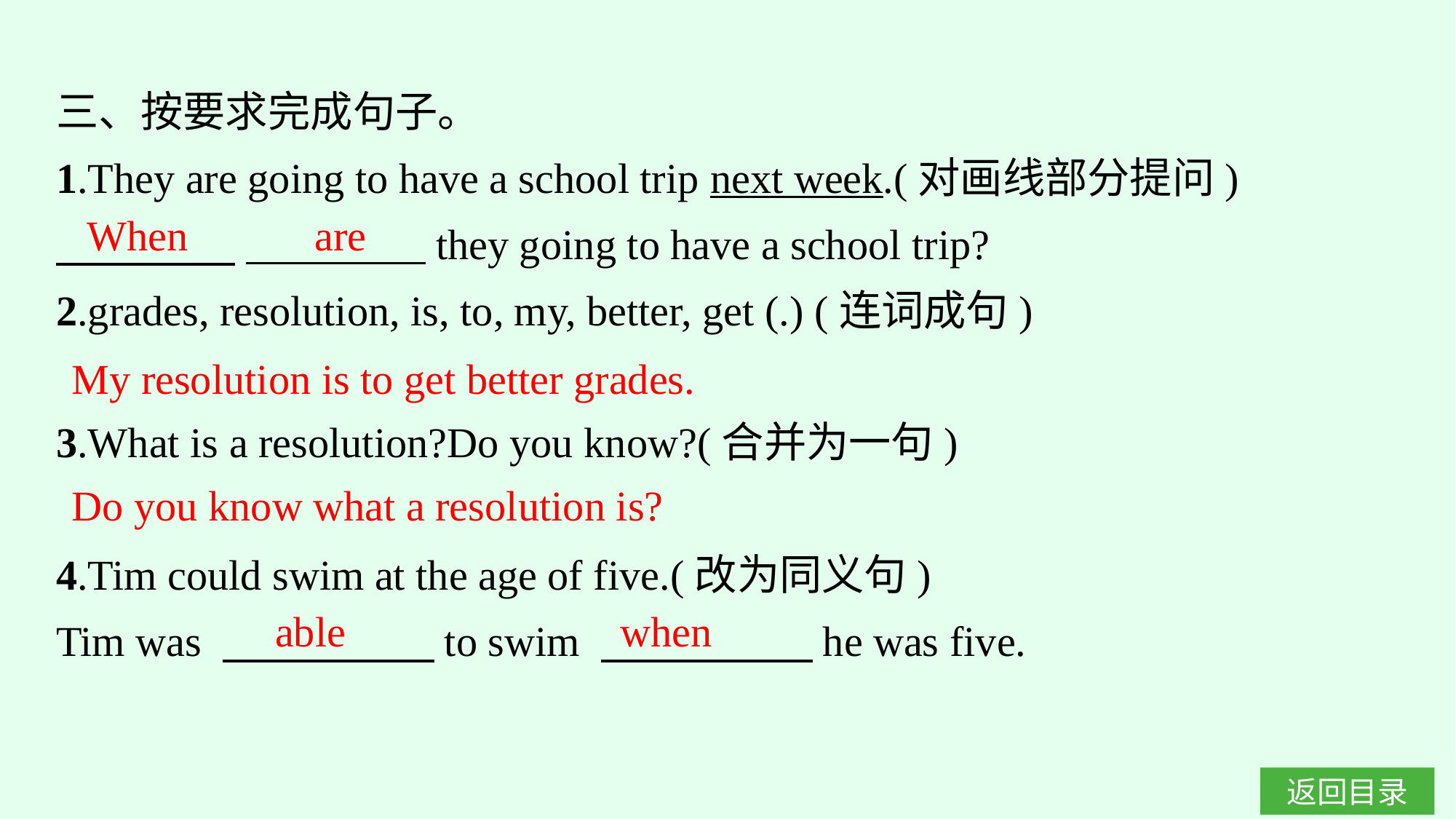

三、按要求完成句子。
1.They are going to have a school trip next week.(对画线部分提问)
　　　 　 　　　 　they going to have a school trip?
2.grades, resolution, is, to, my, better, get (.) (连词成句)

3.What is a resolution?Do you know?(合并为一句)

4.Tim could swim at the age of five.(改为同义句)
Tim was 　　　　　to swim 　　　　　he was five.
When            are
My resolution is to get better grades.
Do you know what a resolution is?
able                          when